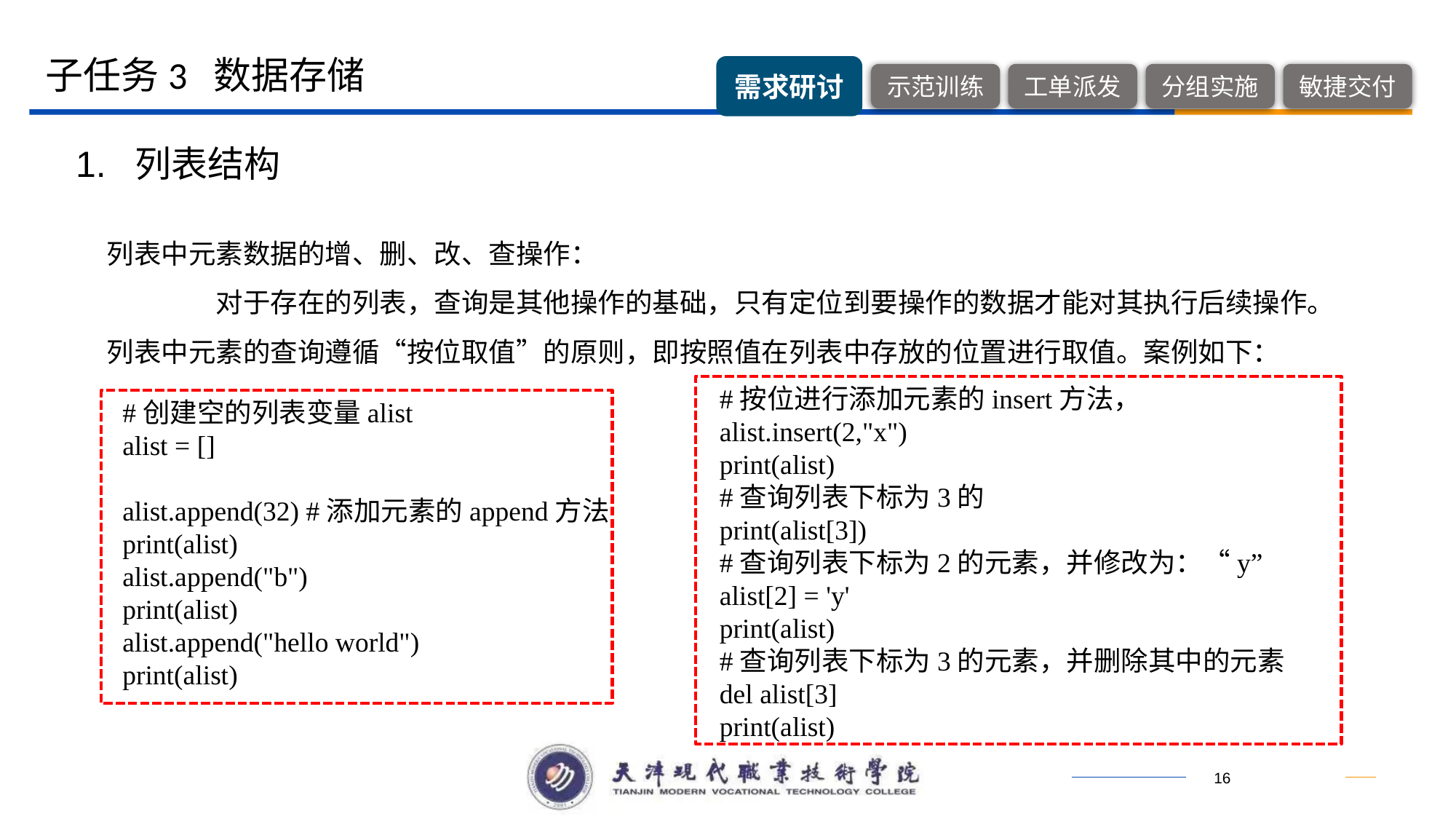

子任务3  数据存储

1.  列表结构
列表中元素数据的增、删、改、查操作：
	对于存在的列表，查询是其他操作的基础，只有定位到要操作的数据才能对其执行后续操作。列表中元素的查询遵循“按位取值”的原则，即按照值在列表中存放的位置进行取值。案例如下：
#按位进行添加元素的insert方法，
alist.insert(2,"x")
print(alist)
#查询列表下标为3的
print(alist[3])
#查询列表下标为2的元素，并修改为：“y”
alist[2] = 'y'
print(alist)
#查询列表下标为3的元素，并删除其中的元素
del alist[3]
print(alist)

#创建空的列表变量alist
alist = []

alist.append(32) #添加元素的append方法
print(alist)
alist.append("b")
print(alist)
alist.append("hello world")
print(alist)